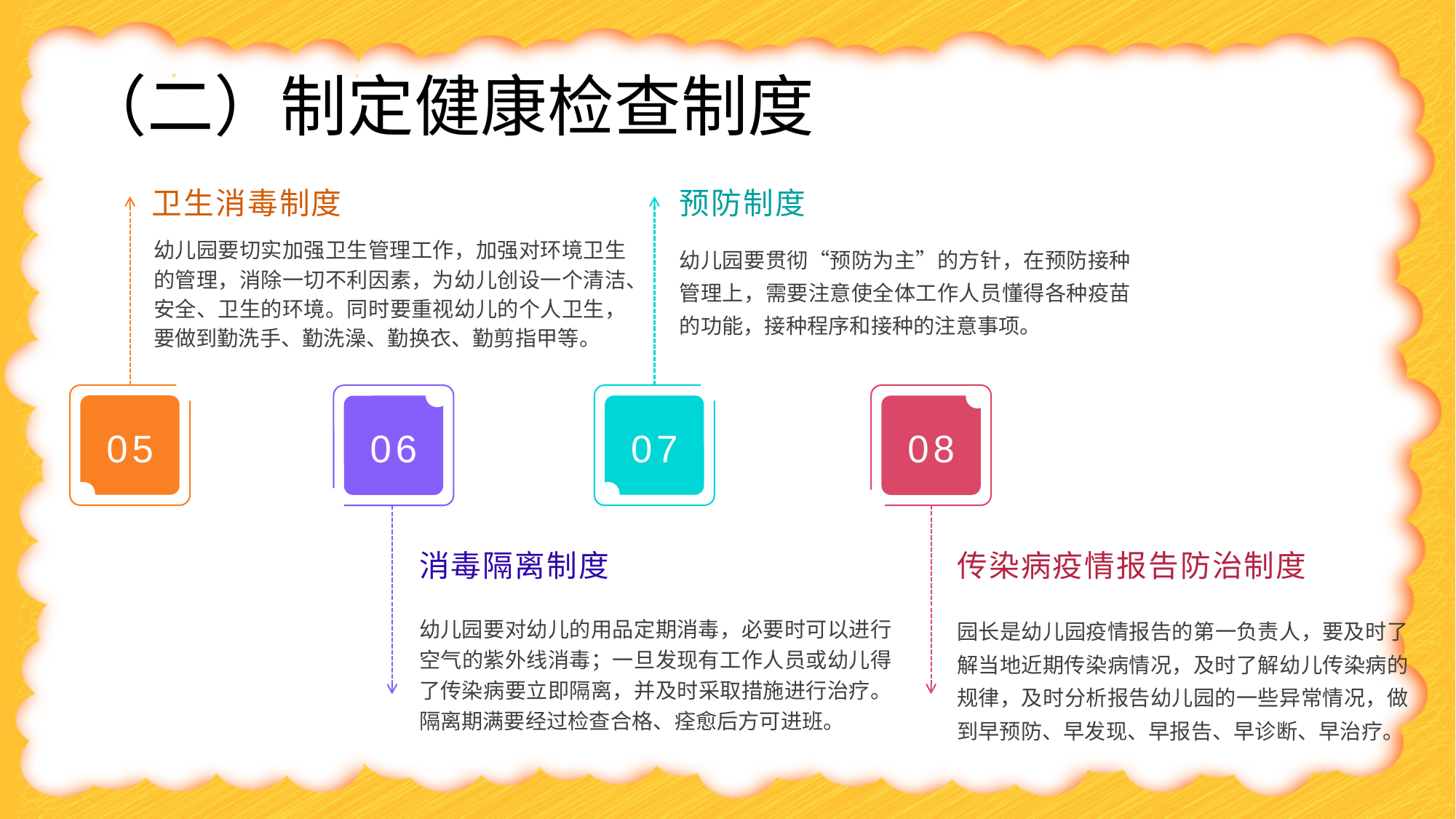

（二）制定健康检查制度
卫生消毒制度
预防制度
幼儿园要切实加强卫生管理工作，加强对环境卫生的管理，消除一切不利因素，为幼儿创设一个清洁、安全、卫生的环境。同时要重视幼儿的个人卫生，要做到勤洗手、勤洗澡、勤换衣、勤剪指甲等。
幼儿园要贯彻“预防为主”的方针，在预防接种管理上，需要注意使全体工作人员懂得各种疫苗的功能，接种程序和接种的注意事项。

05
07
08
06

消毒隔离制度
传染病疫情报告防治制度
幼儿园要对幼儿的用品定期消毒，必要时可以进行空气的紫外线消毒；一旦发现有工作人员或幼儿得了传染病要立即隔离，并及时采取措施进行治疗。隔离期满要经过检查合格、痊愈后方可进班。
园长是幼儿园疫情报告的第一负责人，要及时了解当地近期传染病情况，及时了解幼儿传染病的规律，及时分析报告幼儿园的一些异常情况，做到早预防、早发现、早报告、早诊断、早治疗。